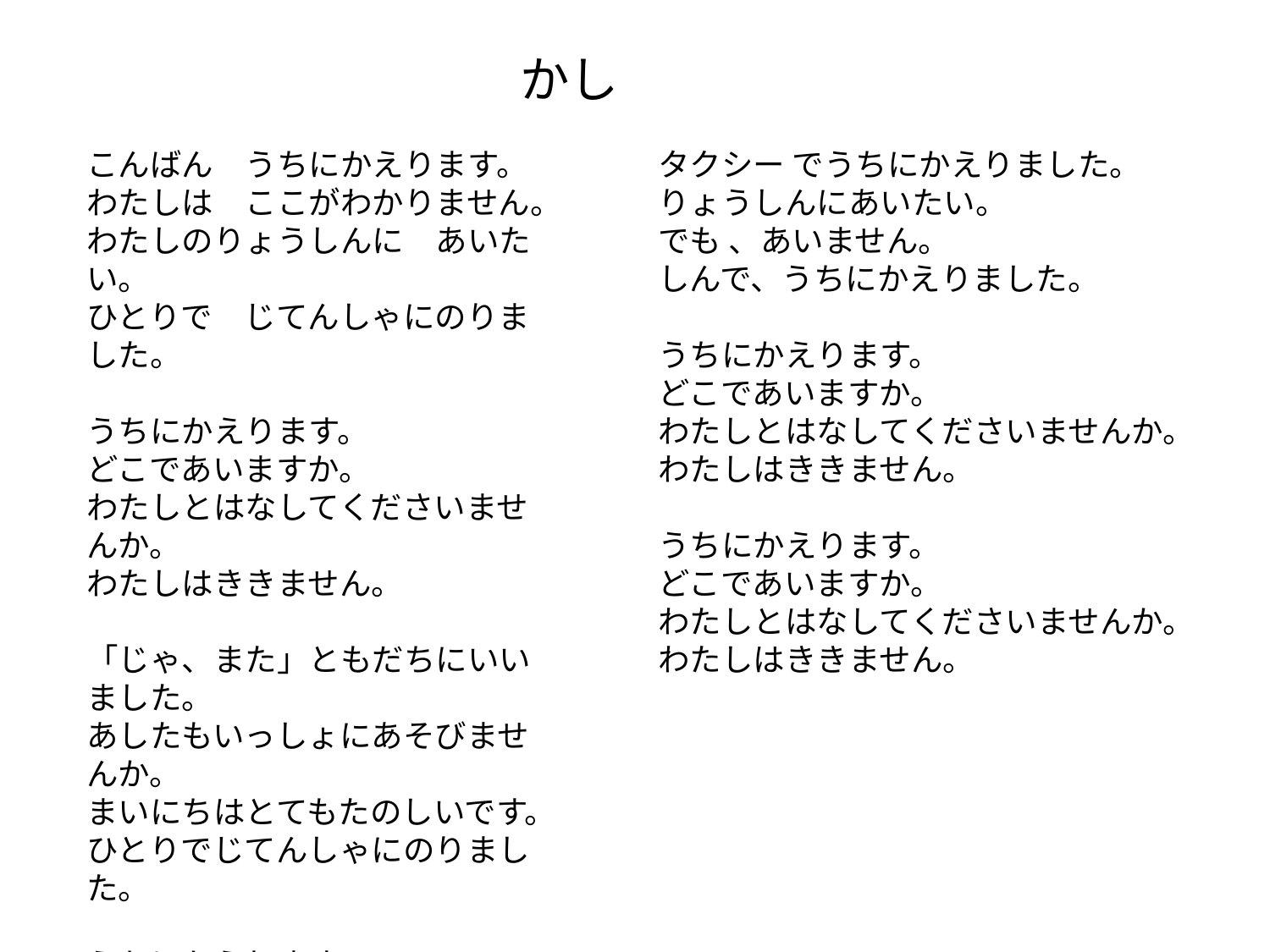

かし
こんばん　うちにかえります。
わたしは　ここがわかりません。
わたしのりょうしんに　あいたい。
ひとりで　じてんしゃにのりました。

うちにかえります。
どこであいますか。
わたしとはなしてくださいませんか。
わたしはききません。

「じゃ、また」ともだちにいいました。
あしたもいっしょにあそびませんか。
まいにちはとてもたのしいです。
ひとりでじてんしゃにのりました。

うちにかえります。
どこであいますか。
わたしとはなしてくださいませんか。
わたしはききません。

タクシー でうちにかえりました。
りょうしんにあいたい。
でも 、あいません。
しんで、うちにかえりました。

うちにかえります。
どこであいますか。
わたしとはなしてくださいませんか。
わたしはききません。

うちにかえります。
どこであいますか。
わたしとはなしてくださいませんか。
わたしはききません。